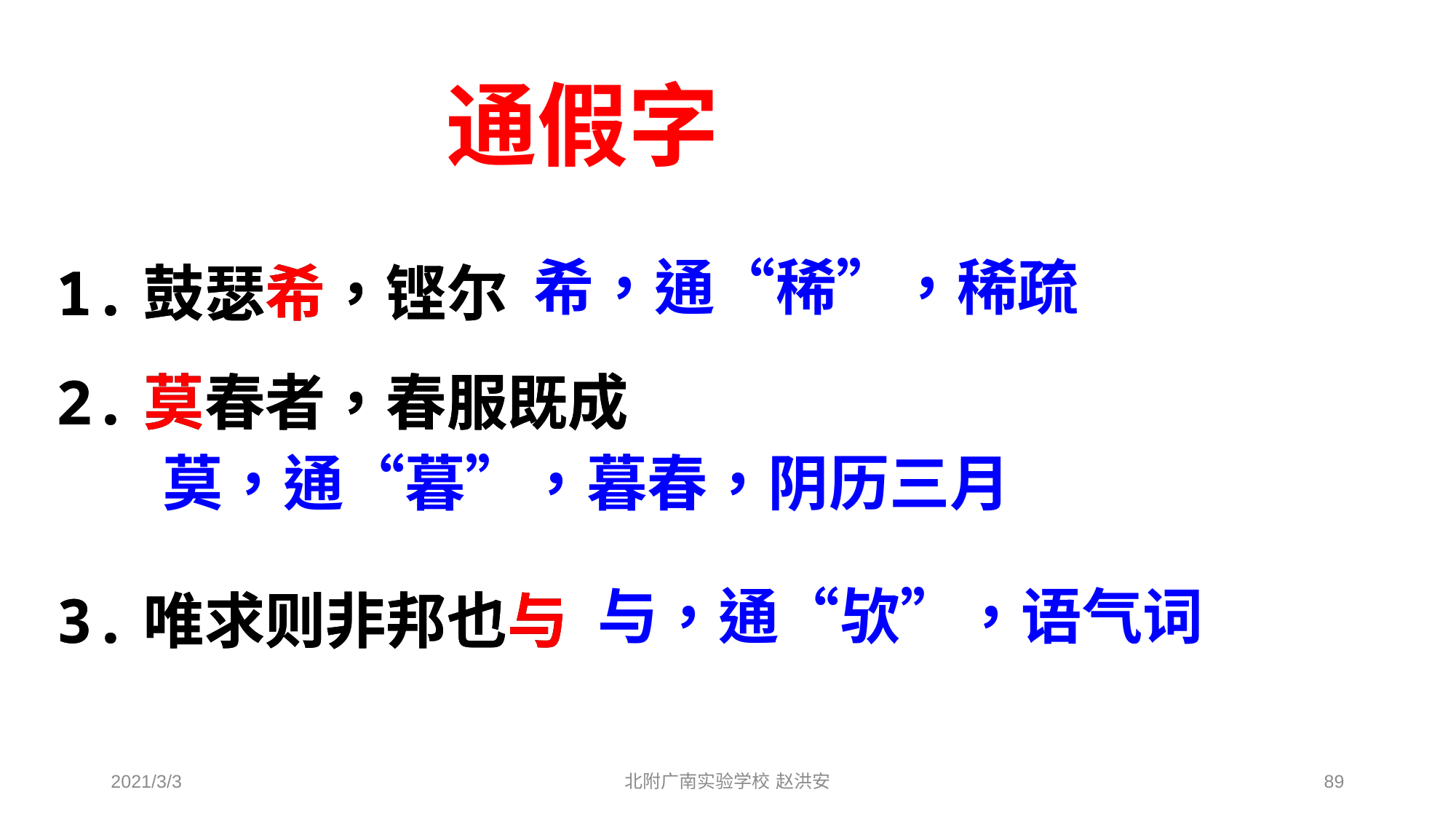

通假字
1.鼓瑟希，铿尔
2.莫春者，春服既成

3.唯求则非邦也与
1.鼓瑟希，铿尔
2.莫春者，春服既成

3.唯求则非邦也与
希，通“稀”，稀疏
莫，通“暮”，暮春，阴历三月
与，通“欤”，语气词
2021/3/3
北附广南实验学校 赵洪安
89